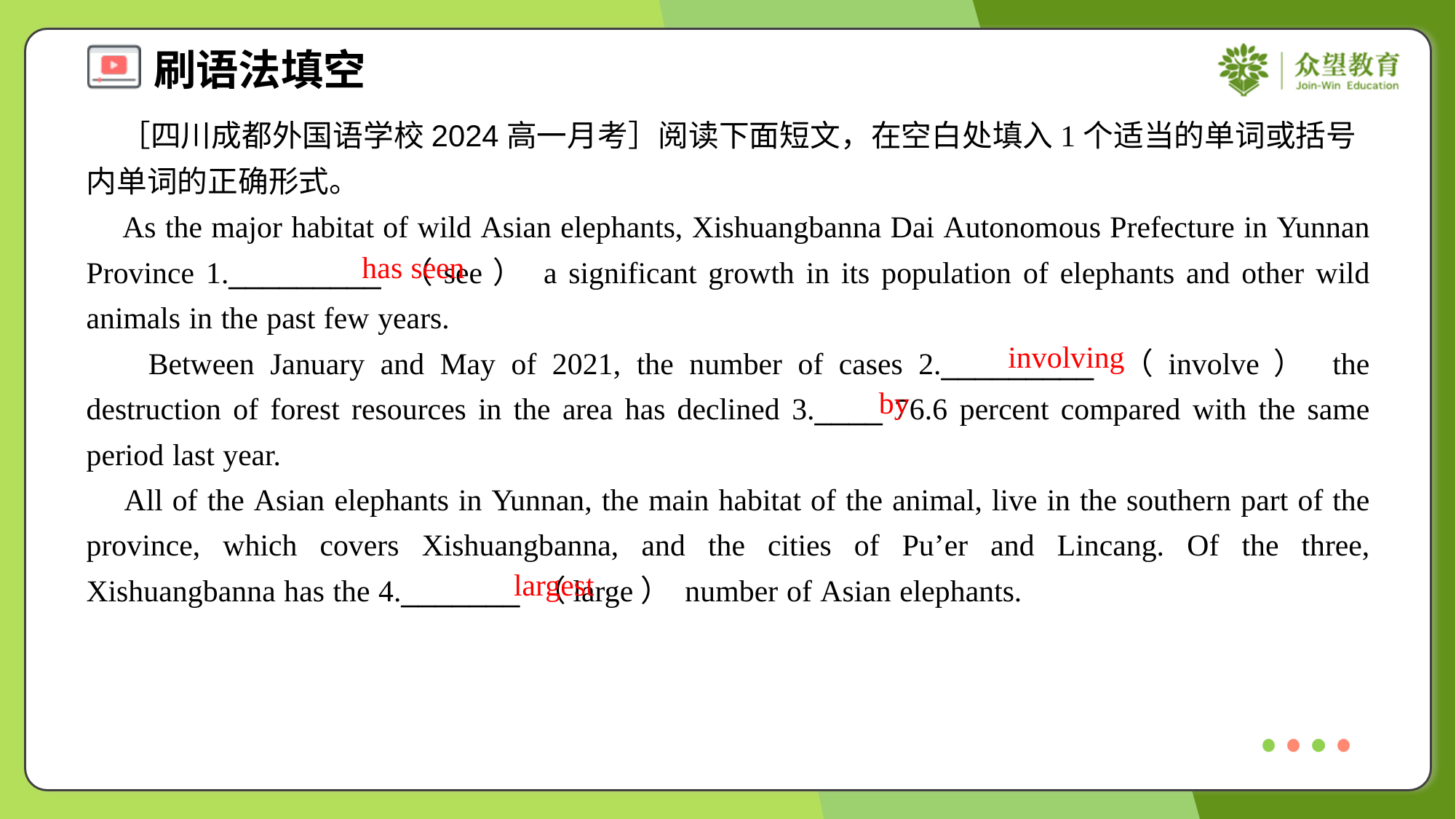

［四川成都外国语学校2024高一月考］阅读下面短文，在空白处填入1个适当的单词或括号内单词的正确形式。
    As the major habitat of wild Asian elephants, Xishuangbanna Dai Autonomous Prefecture in Yunnan Province 1._________ （see） a significant growth in its population of elephants and other wild animals in the past few years.
    Between January and May of 2021, the number of cases 2._________ （involve） the destruction of forest resources in the area has declined 3.____ 76.6 percent compared with the same period last year.
    All of the Asian elephants in Yunnan, the main habitat of the animal, live in the southern part of the province, which covers Xishuangbanna, and the cities of Pu’er and Lincang. Of the three, Xishuangbanna has the 4._______ （large） number of Asian elephants.
has seen
involving
by
largest